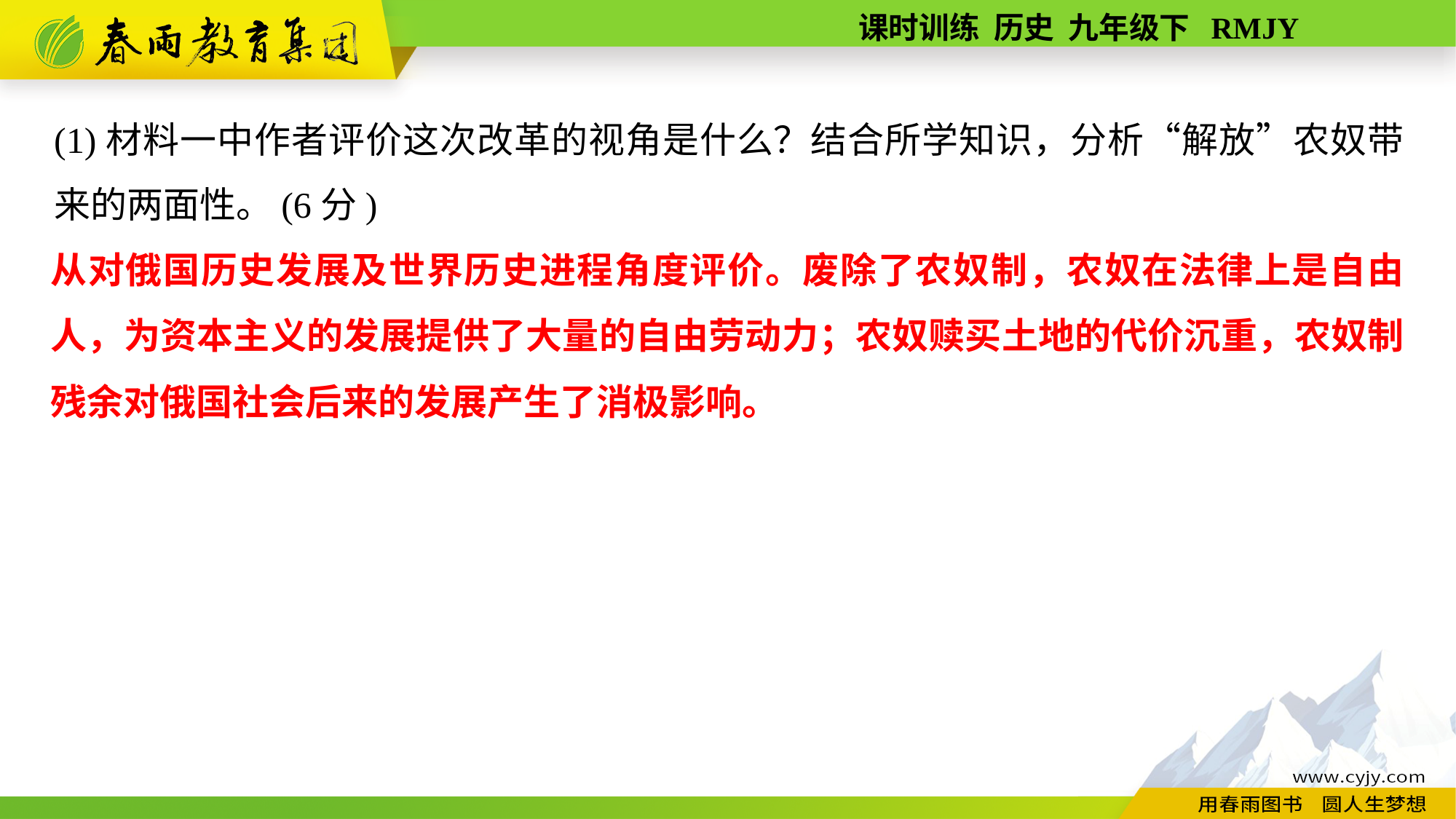

(1)材料一中作者评价这次改革的视角是什么？结合所学知识，分析“解放”农奴带来的两面性。(6分)
从对俄国历史发展及世界历史进程角度评价。废除了农奴制，农奴在法律上是自由人，为资本主义的发展提供了大量的自由劳动力；农奴赎买土地的代价沉重，农奴制残余对俄国社会后来的发展产生了消极影响。